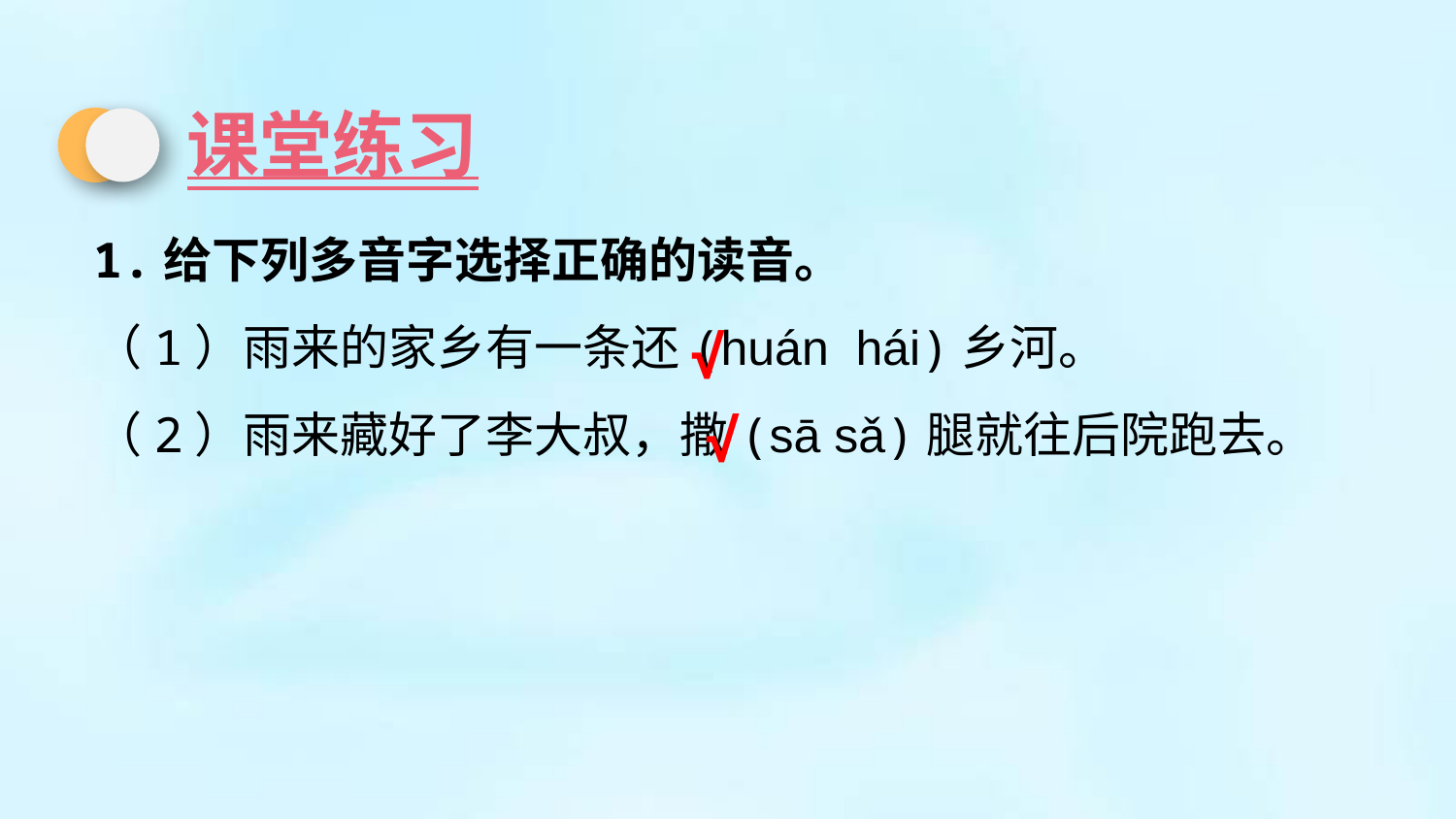

课堂练习

1.给下列多音字选择正确的读音。
（1）雨来的家乡有一条还(huán  hái)乡河。
（2）雨来藏好了李大叔，撒(sā sǎ)腿就往后院跑去。
√
√